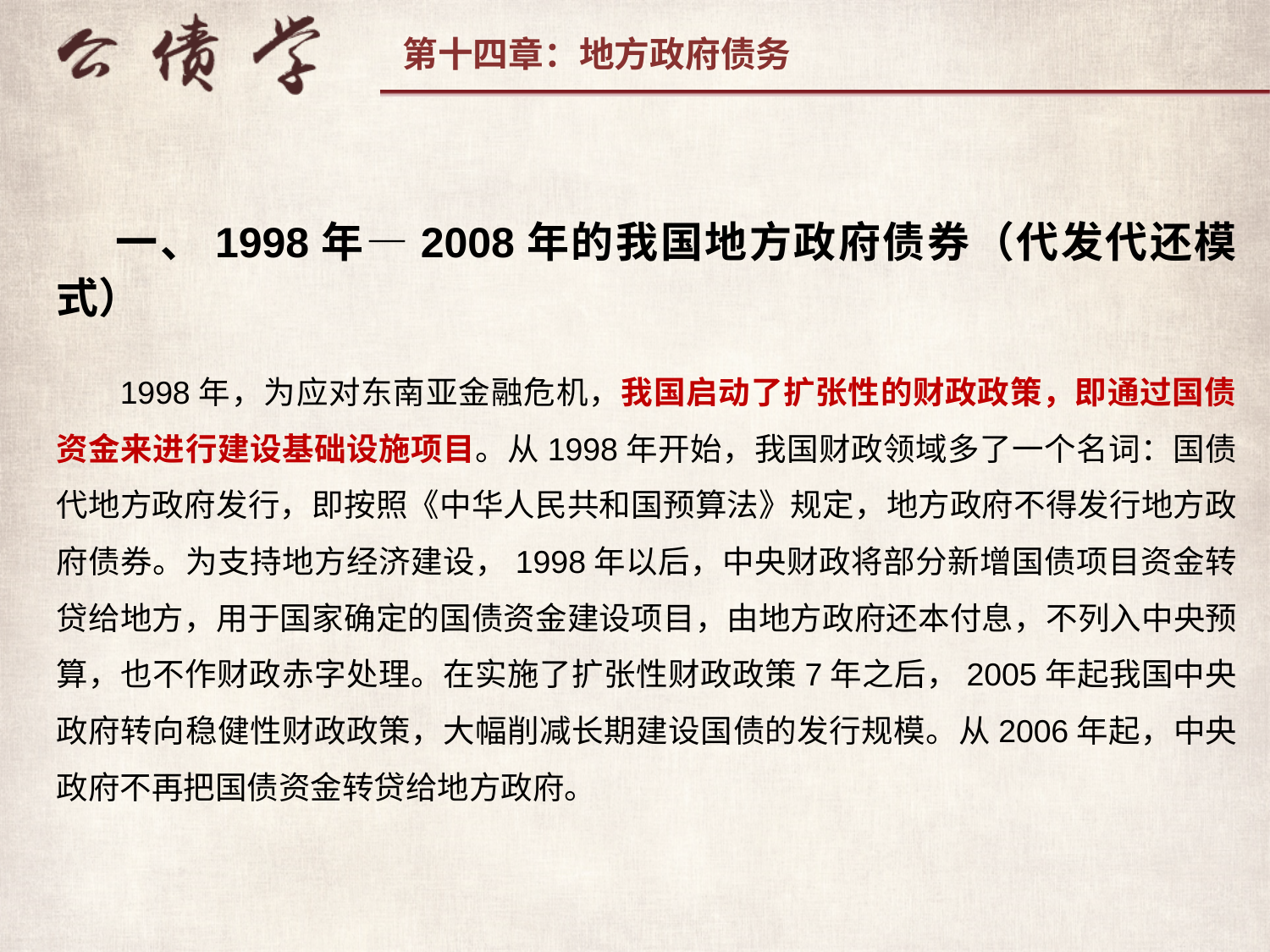

一、1998年—2008年的我国地方政府债券（代发代还模式）
1998年，为应对东南亚金融危机，我国启动了扩张性的财政政策，即通过国债资金来进行建设基础设施项目。从1998年开始，我国财政领域多了一个名词：国债代地方政府发行，即按照《中华人民共和国预算法》规定，地方政府不得发行地方政府债券。为支持地方经济建设，1998年以后，中央财政将部分新增国债项目资金转贷给地方，用于国家确定的国债资金建设项目，由地方政府还本付息，不列入中央预算，也不作财政赤字处理。在实施了扩张性财政政策7年之后，2005年起我国中央政府转向稳健性财政政策，大幅削减长期建设国债的发行规模。从2006年起，中央政府不再把国债资金转贷给地方政府。
15